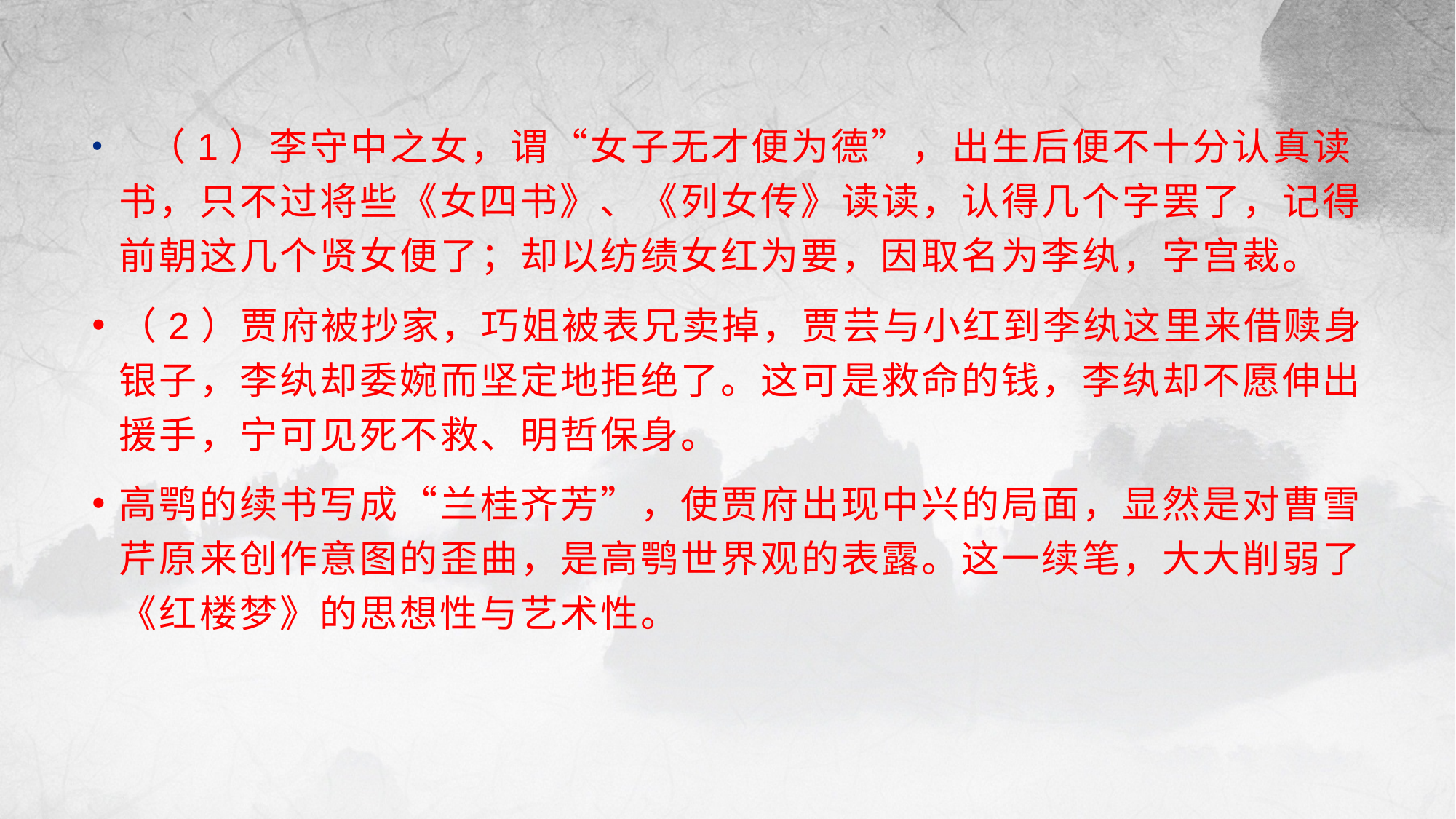

（1）李守中之女，谓“女子无才便为德”，出生后便不十分认真读书，只不过将些《女四书》、《列女传》读读，认得几个字罢了，记得前朝这几个贤女便了；却以纺绩女红为要，因取名为李纨，字宫裁。
（2）贾府被抄家，巧姐被表兄卖掉，贾芸与小红到李纨这里来借赎身银子，李纨却委婉而坚定地拒绝了。这可是救命的钱，李纨却不愿伸出援手，宁可见死不救、明哲保身。
高鹗的续书写成“兰桂齐芳”，使贾府出现中兴的局面，显然是对曹雪芹原来创作意图的歪曲，是高鹗世界观的表露。这一续笔，大大削弱了《红楼梦》的思想性与艺术性。